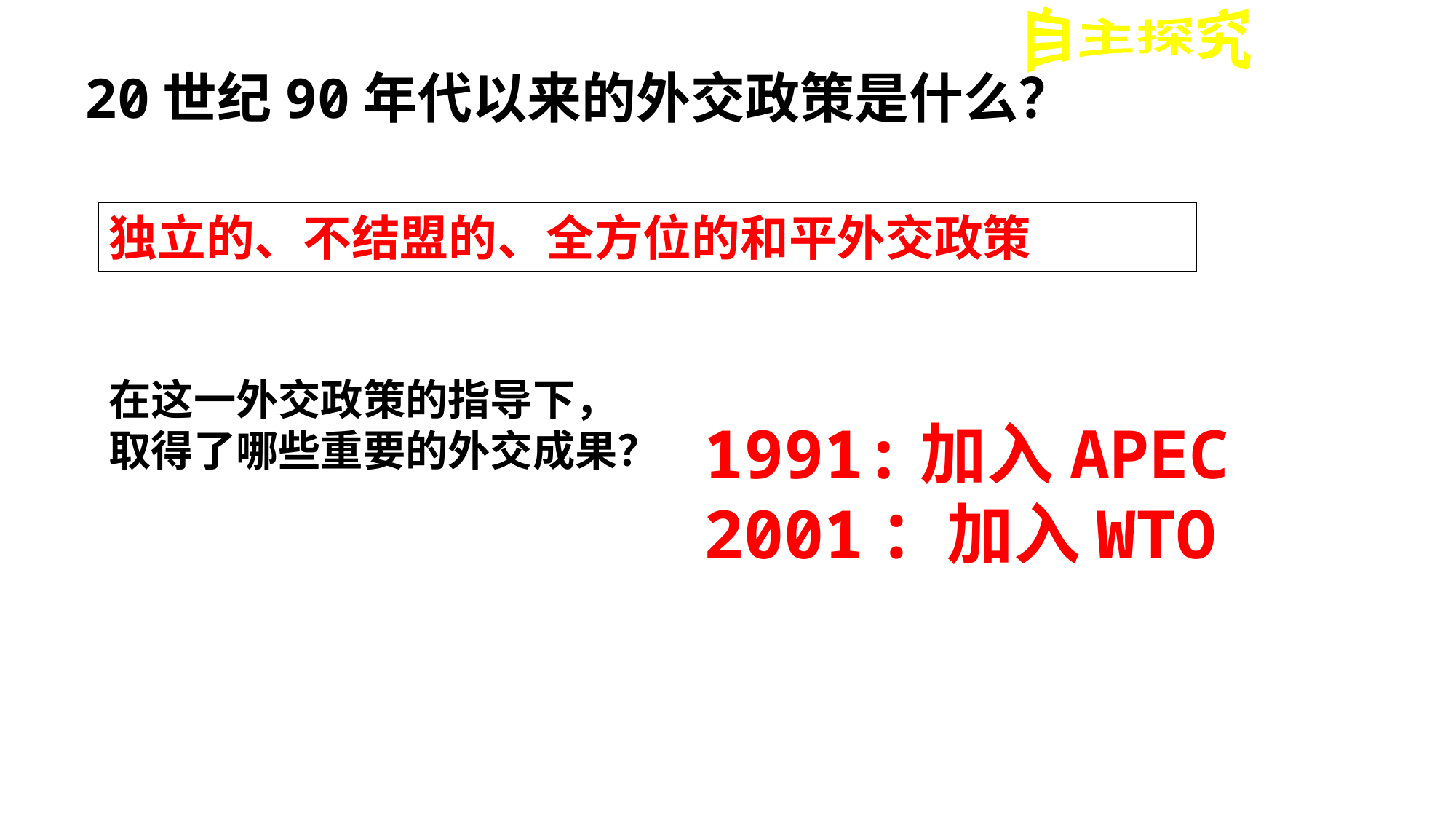

自主探究
海纳百川——90年代以来的外交
20世纪90年代以来的外交政策是什么？
独立的、不结盟的、全方位的和平外交政策
在这一外交政策的指导下，
取得了哪些重要的外交成果？
1991:加入APEC
2001：加入WTO